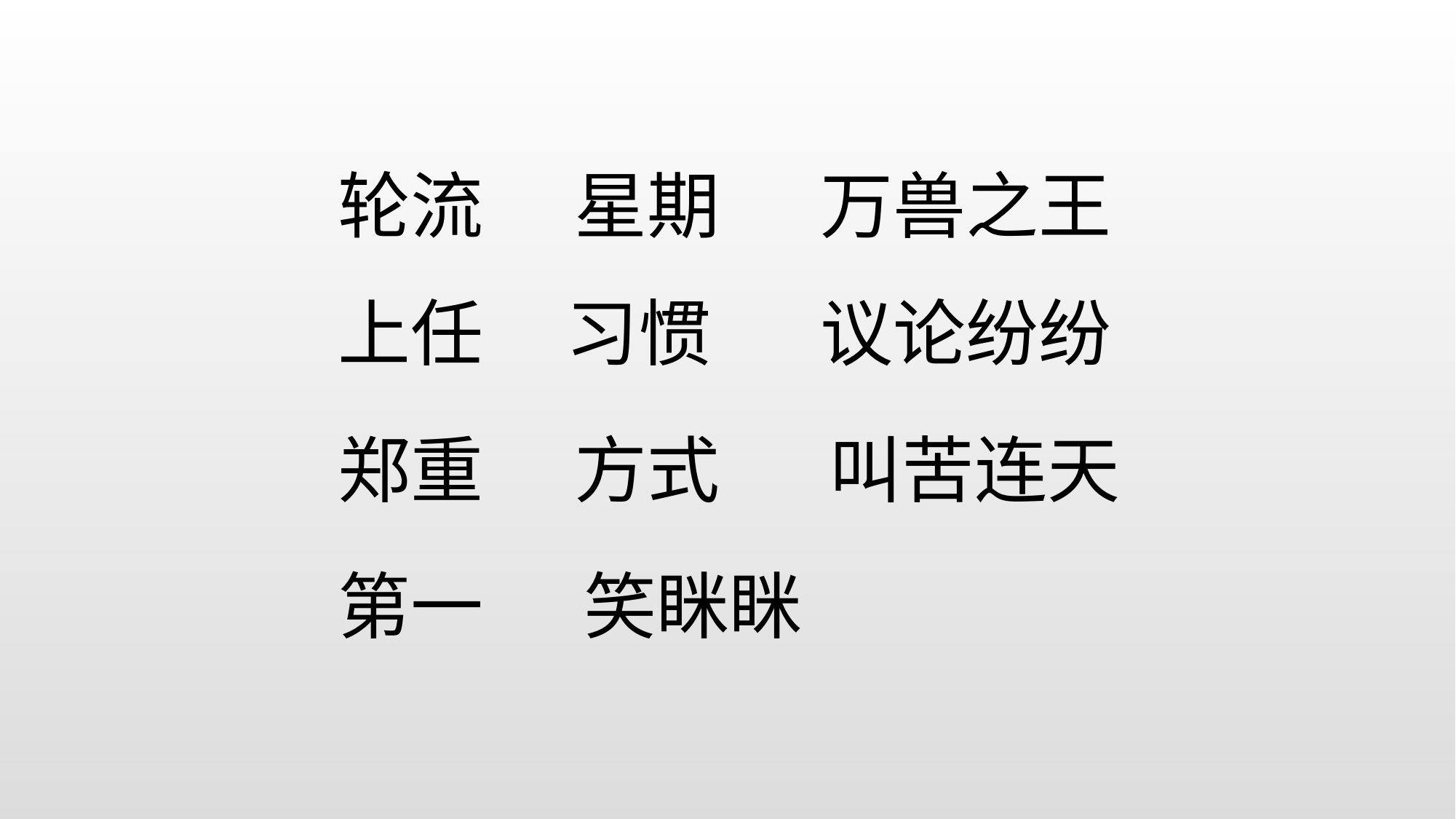

轮流
星期
万兽之王

上任
习惯
议论纷纷
郑重
方式
叫苦连天
第一
笑眯眯